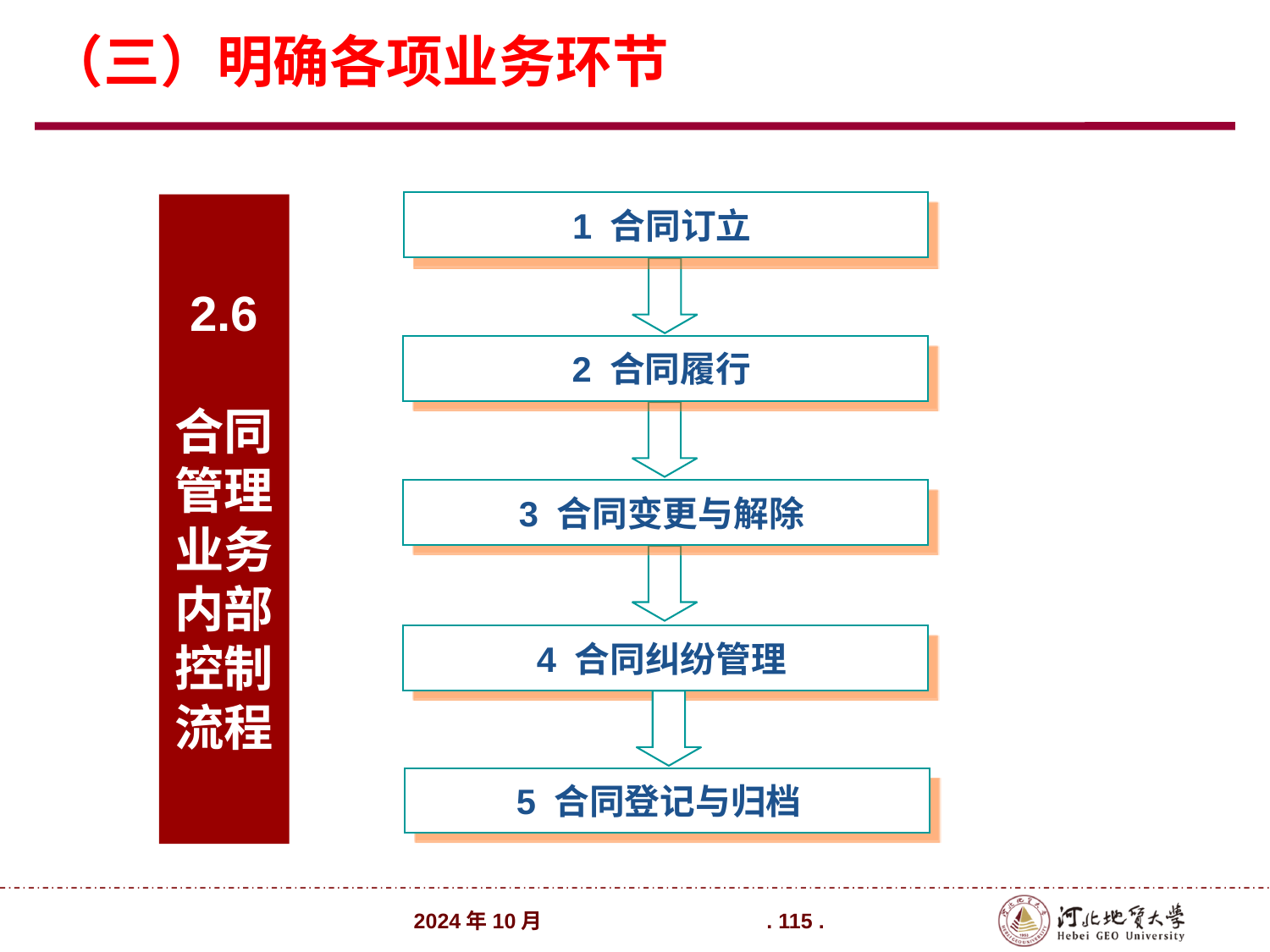

（三）明确各项业务环节
1 合同订立
2.6
合同管理业务内部控制流程

2 合同履行

3 合同变更与解除

4 合同纠纷管理

5 合同登记与归档
2024年10月                                             . 115 .